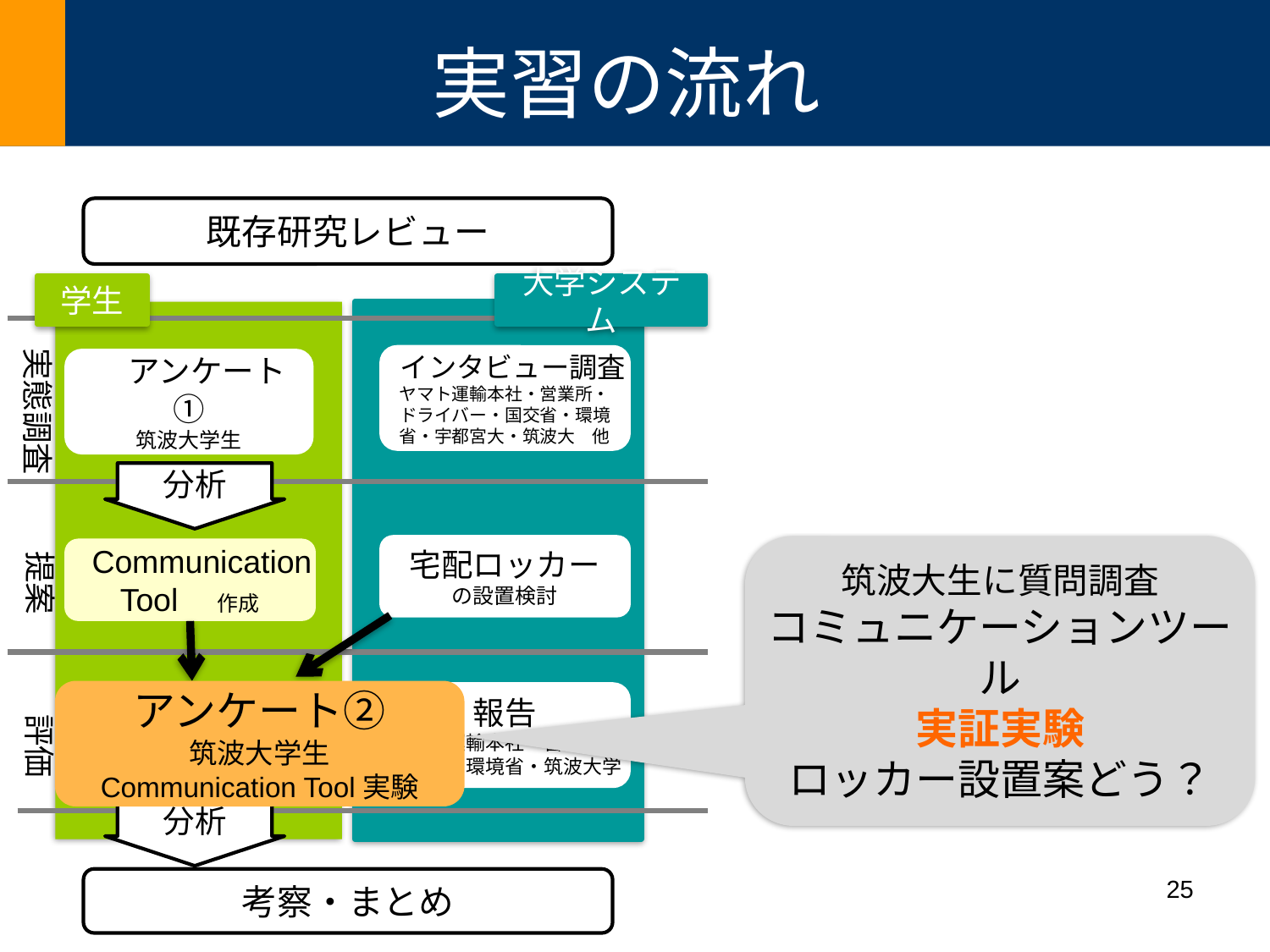

# 実習の流れ
既存研究レビュー
学生
大学システム

実態調査
インタビュー調査
ヤマト運輸本社・営業所・
ドライバー・国交省・環境省・宇都宮大・筑波大　他
宅配ロッカー
の設置検討
報告
ヤマト運輸本社・営業所・国交省・環境省・筑波大学
    アンケート①
筑波大学生
分析
Communication
Tool　作成
アンケート②
筑波大学生
Communication Tool実験
分析
提案
評価
考察・まとめ
筑波大生に質問調査
コミュニケーションツール
実証実験
ロッカー設置案どう？
25